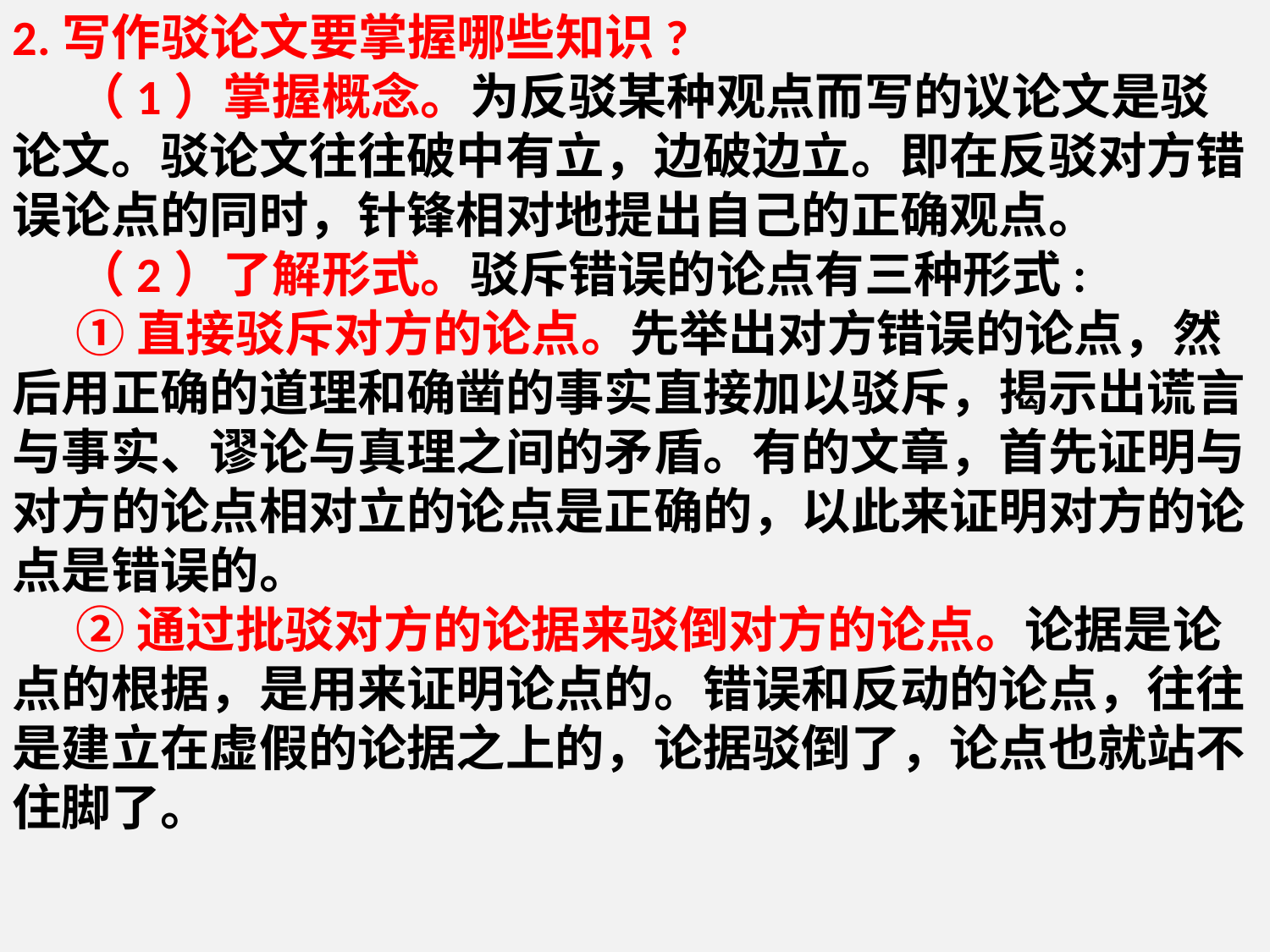

2.写作驳论文要掌握哪些知识?
（1）掌握概念。为反驳某种观点而写的议论文是驳论文。驳论文往往破中有立，边破边立。即在反驳对方错误论点的同时，针锋相对地提出自己的正确观点。
（2）了解形式。驳斥错误的论点有三种形式:
①直接驳斥对方的论点。先举出对方错误的论点，然后用正确的道理和确凿的事实直接加以驳斥，揭示出谎言与事实、谬论与真理之间的矛盾。有的文章，首先证明与对方的论点相对立的论点是正确的，以此来证明对方的论点是错误的。
②通过批驳对方的论据来驳倒对方的论点。论据是论点的根据，是用来证明论点的。错误和反动的论点，往往是建立在虚假的论据之上的，论据驳倒了，论点也就站不住脚了。